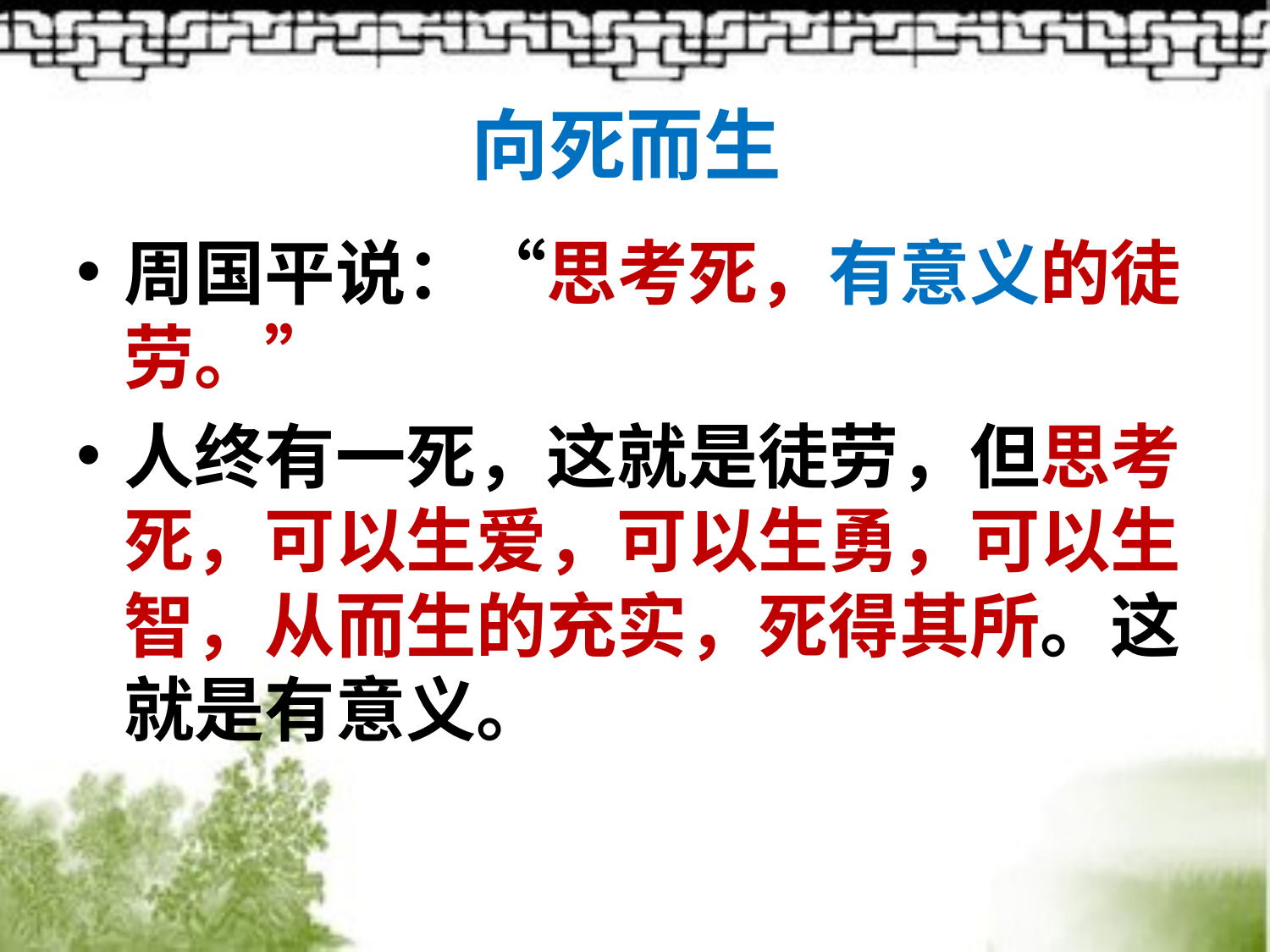

# 向死而生
周国平说：“思考死，有意义的徒劳。”
人终有一死，这就是徒劳，但思考死，可以生爱，可以生勇，可以生智，从而生的充实，死得其所。这就是有意义。